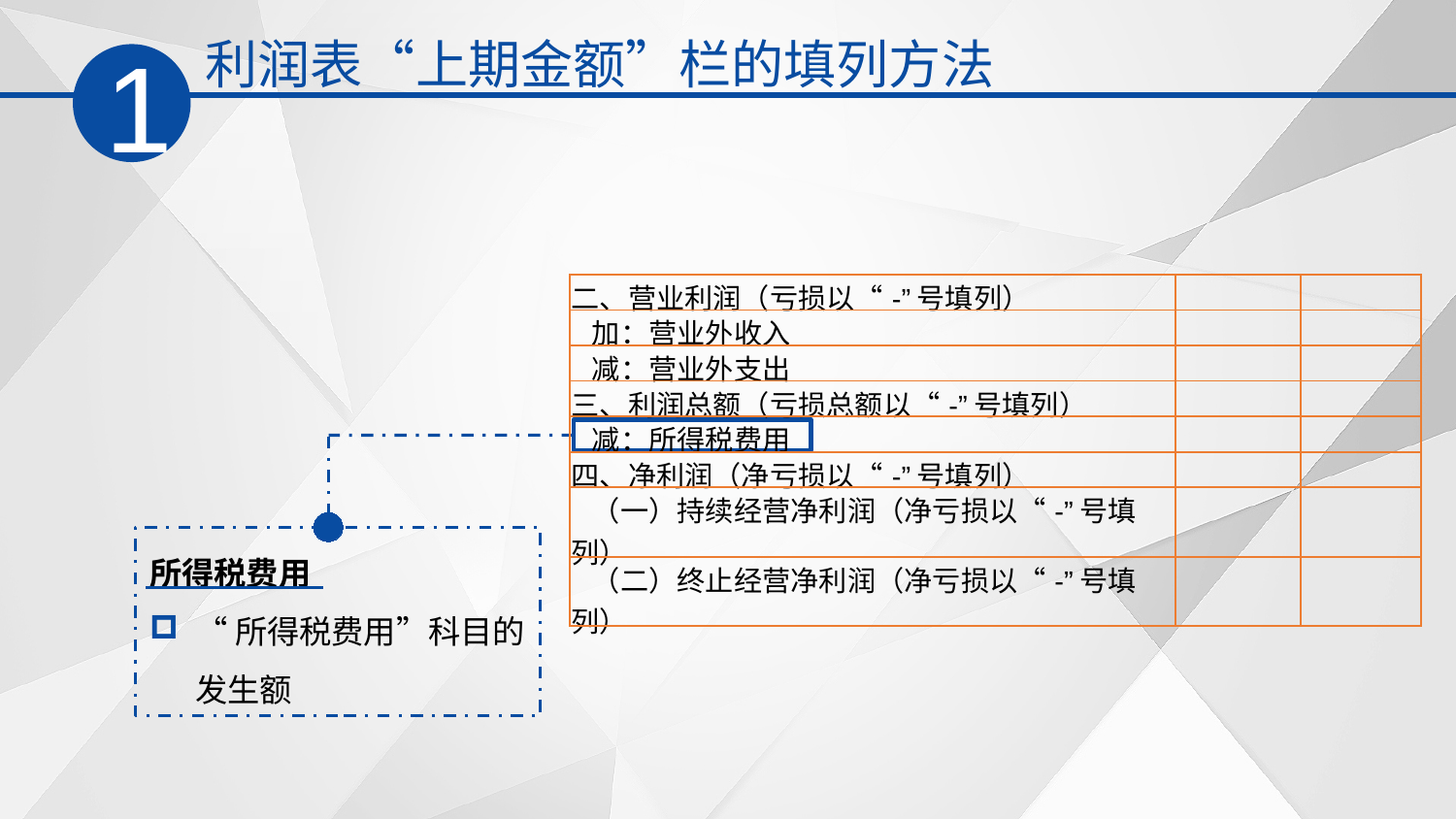

利润表“上期金额”栏的填列方法
1

| 二、营业利润（亏损以“-”号填列） |  |  |
| --- | --- | --- |
| 加：营业外收入 |  |  |
| 减：营业外支出 |  |  |
| 三、利润总额（亏损总额以“-”号填列） |  |  |
| 减：所得税费用 |  |  |
| 四、净利润（净亏损以“-”号填列） |  |  |
| （一）持续经营净利润（净亏损以“-”号填列） |  |  |
| （二）终止经营净利润（净亏损以“-”号填列） |  |  |

所得税费用
“所得税费用”科目的发生额